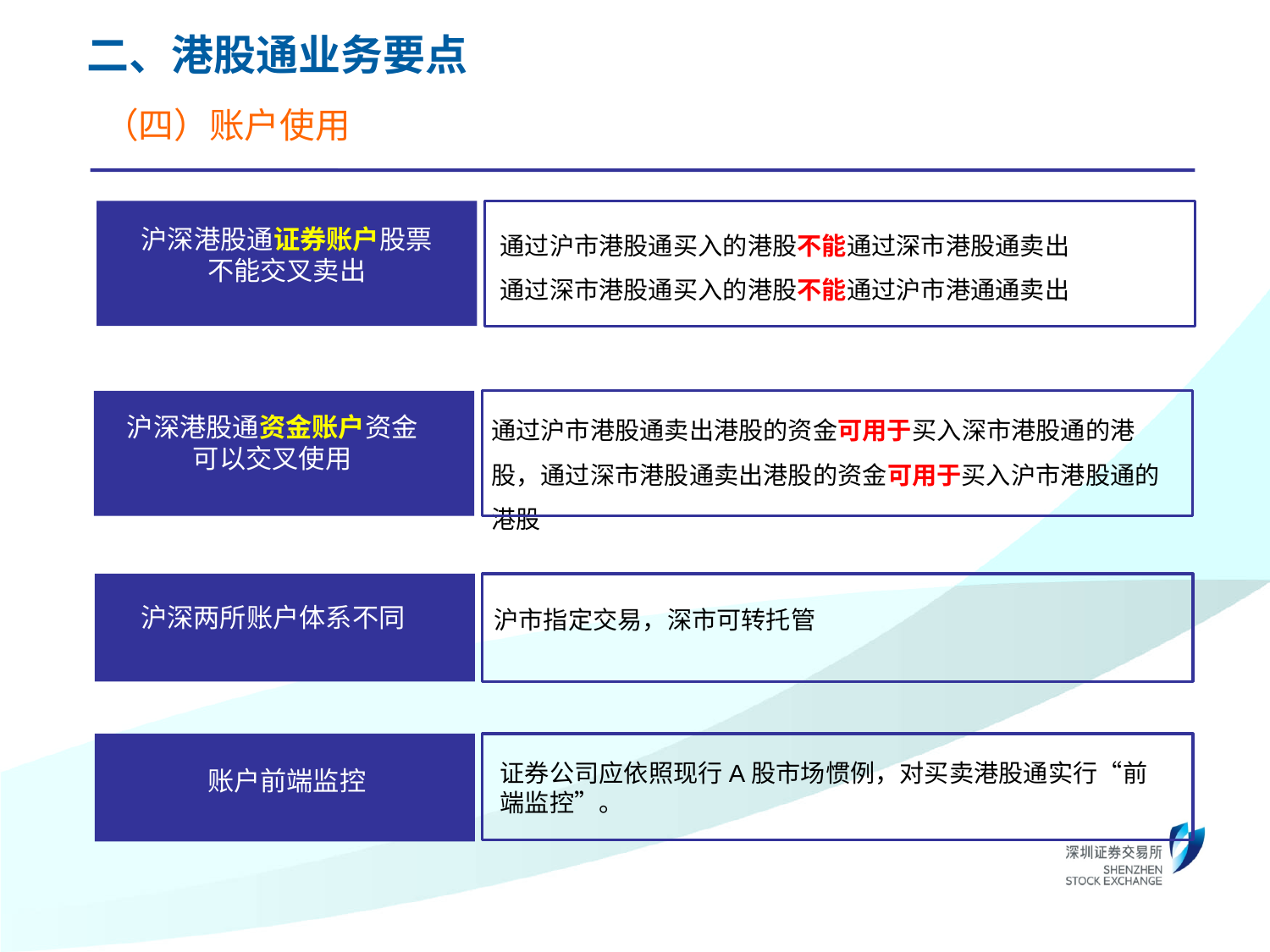

二、港股通业务要点
（四）账户使用

通过沪市港股通买入的港股不能通过深市港股通卖出
通过深市港股通买入的港股不能通过沪市港通通卖出
沪深港股通证券账户股票
不能交叉卖出

通过沪市港股通卖出港股的资金可用于买入深市港股通的港股，通过深市港股通卖出港股的资金可用于买入沪市港股通的港股
沪深港股通资金账户资金
可以交叉使用

沪深两所账户体系不同
沪市指定交易，深市可转托管

证券公司应依照现行A股市场惯例，对买卖港股通实行“前端监控”。
账户前端监控